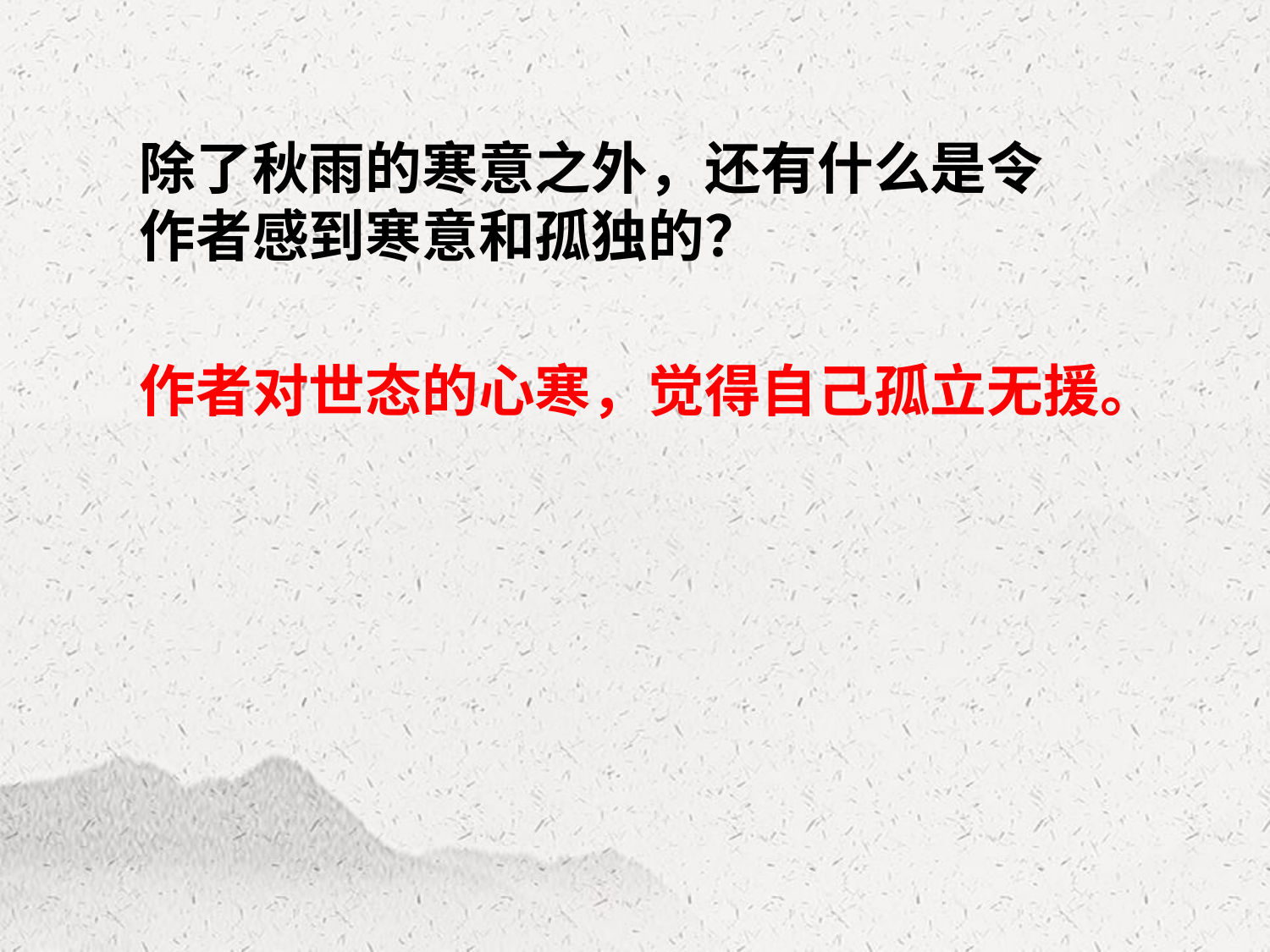

除了秋雨的寒意之外，还有什么是令作者感到寒意和孤独的？
作者对世态的心寒，觉得自己孤立无援。